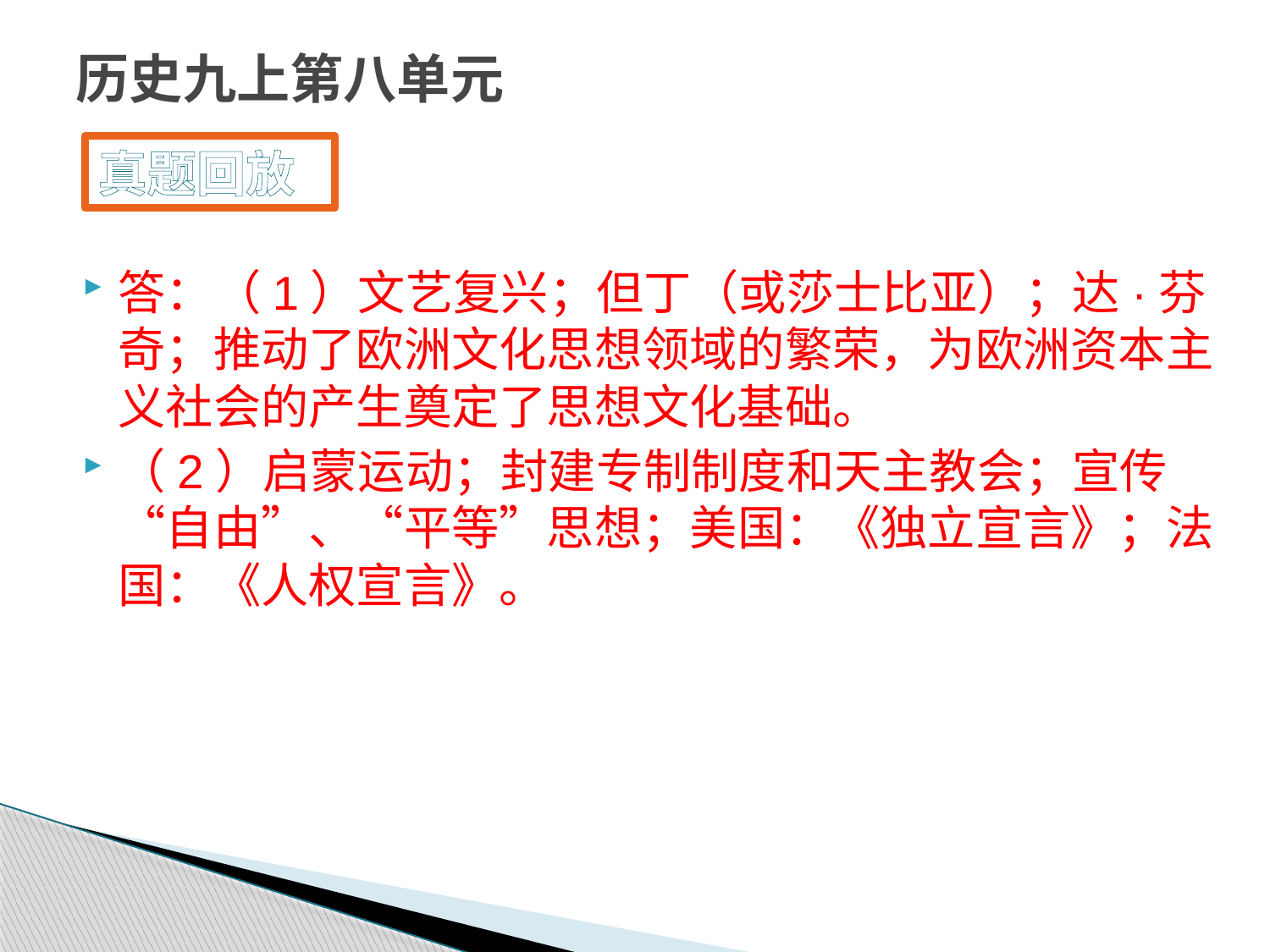

# 历史九上第八单元
真题回放
答：（1）文艺复兴；但丁（或莎士比亚）；达·芬奇；推动了欧洲文化思想领域的繁荣，为欧洲资本主义社会的产生奠定了思想文化基础。
（2）启蒙运动；封建专制制度和天主教会；宣传“自由”、“平等”思想；美国：《独立宣言》；法国：《人权宣言》。